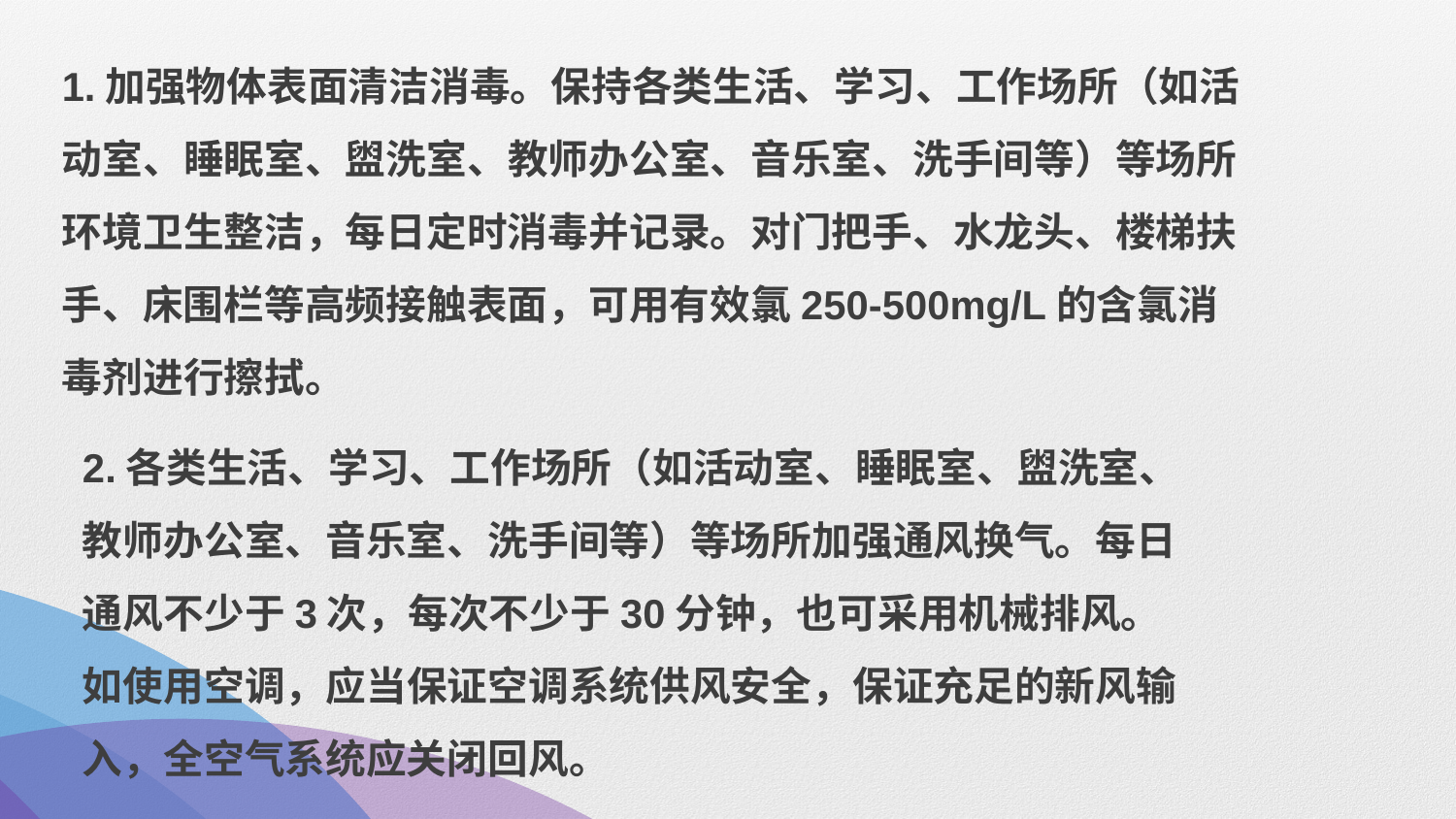

1.加强物体表面清洁消毒。保持各类生活、学习、工作场所（如活动室、睡眠室、盥洗室、教师办公室、音乐室、洗手间等）等场所环境卫生整洁，每日定时消毒并记录。对门把手、水龙头、楼梯扶手、床围栏等高频接触表面，可用有效氯250-500mg/L的含氯消毒剂进行擦拭。
2.各类生活、学习、工作场所（如活动室、睡眠室、盥洗室、教师办公室、音乐室、洗手间等）等场所加强通风换气。每日通风不少于3次，每次不少于30分钟，也可采用机械排风。如使用空调，应当保证空调系统供风安全，保证充足的新风输入，全空气系统应关闭回风。

部门：XXX   汇报人：xxx